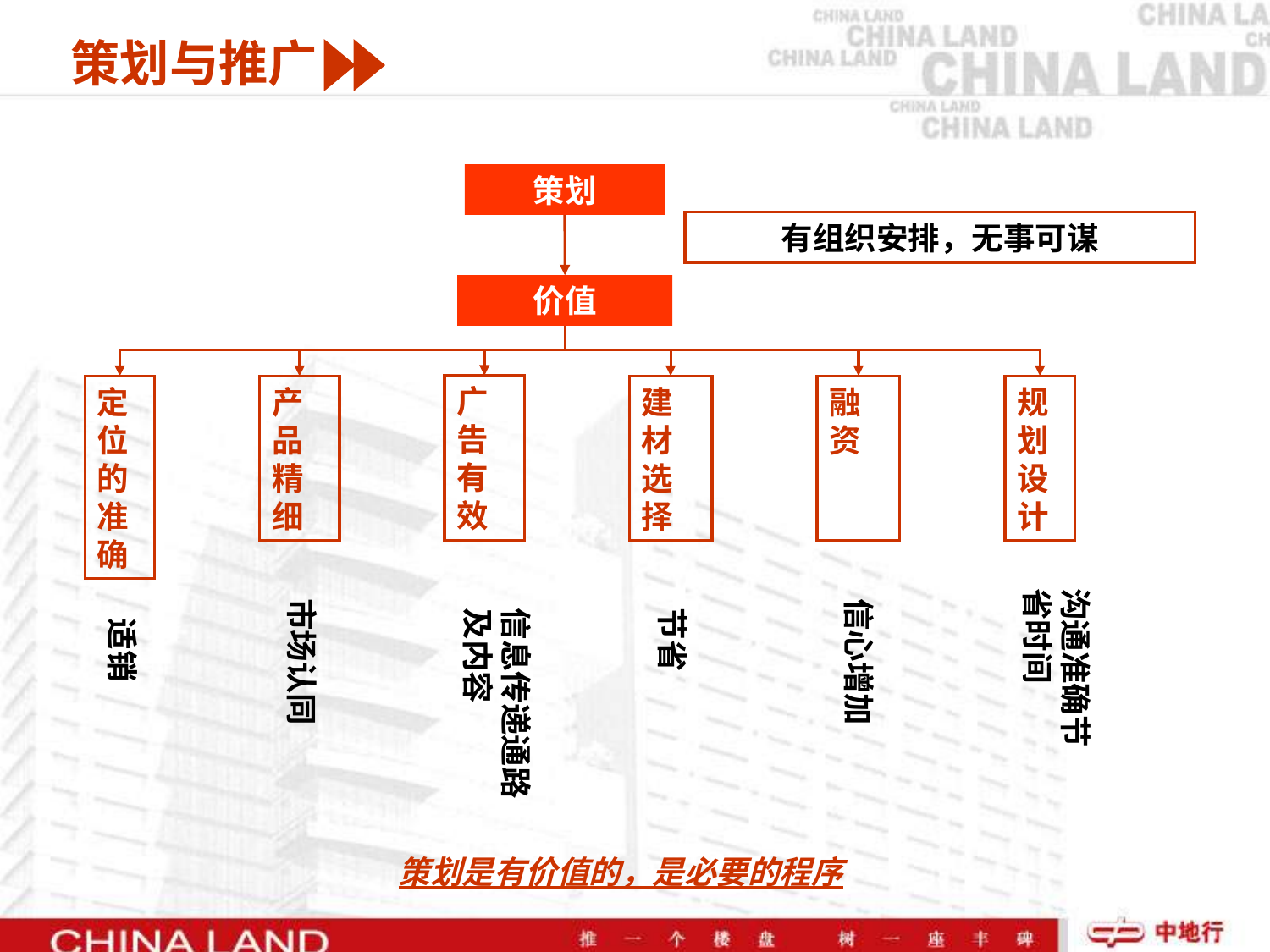

策划与推广

策划
有组织安排，无事可谋
价值
广告有效
定位的准确
产品精细
建材选择
融资
规划设计
沟通准确节省时间
市场认同
信心增加
信息传递通路及内容
节省
适销
策划是有价值的，是必要的程序